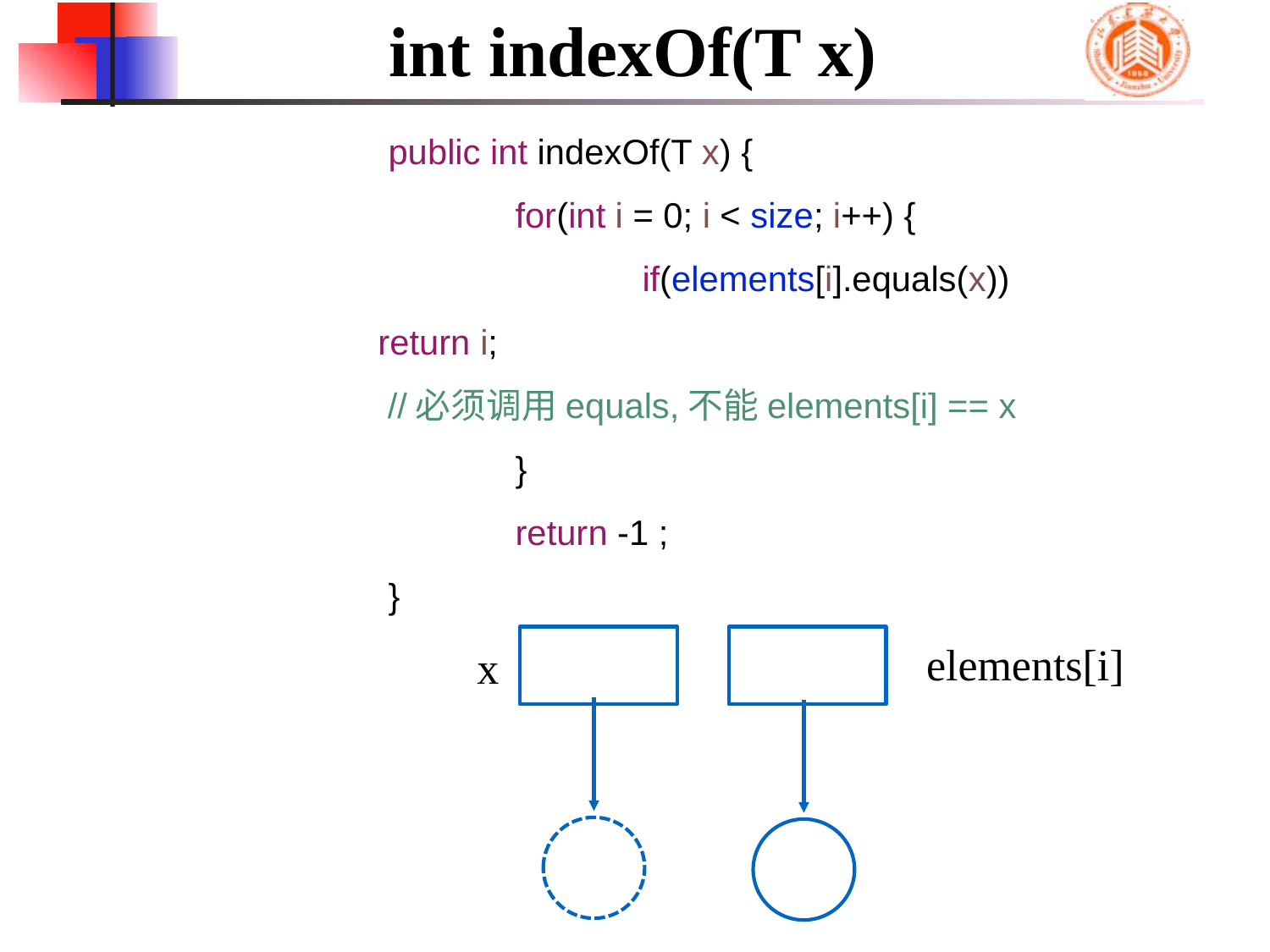

int indexOf(T x)
	public int indexOf(T x) {
		for(int i = 0; i < size; i++) {
			if(elements[i].equals(x))
            return i;
             //必须调用equals,不能elements[i] == x
		}
		return -1 ;
	}
elements[i]
x